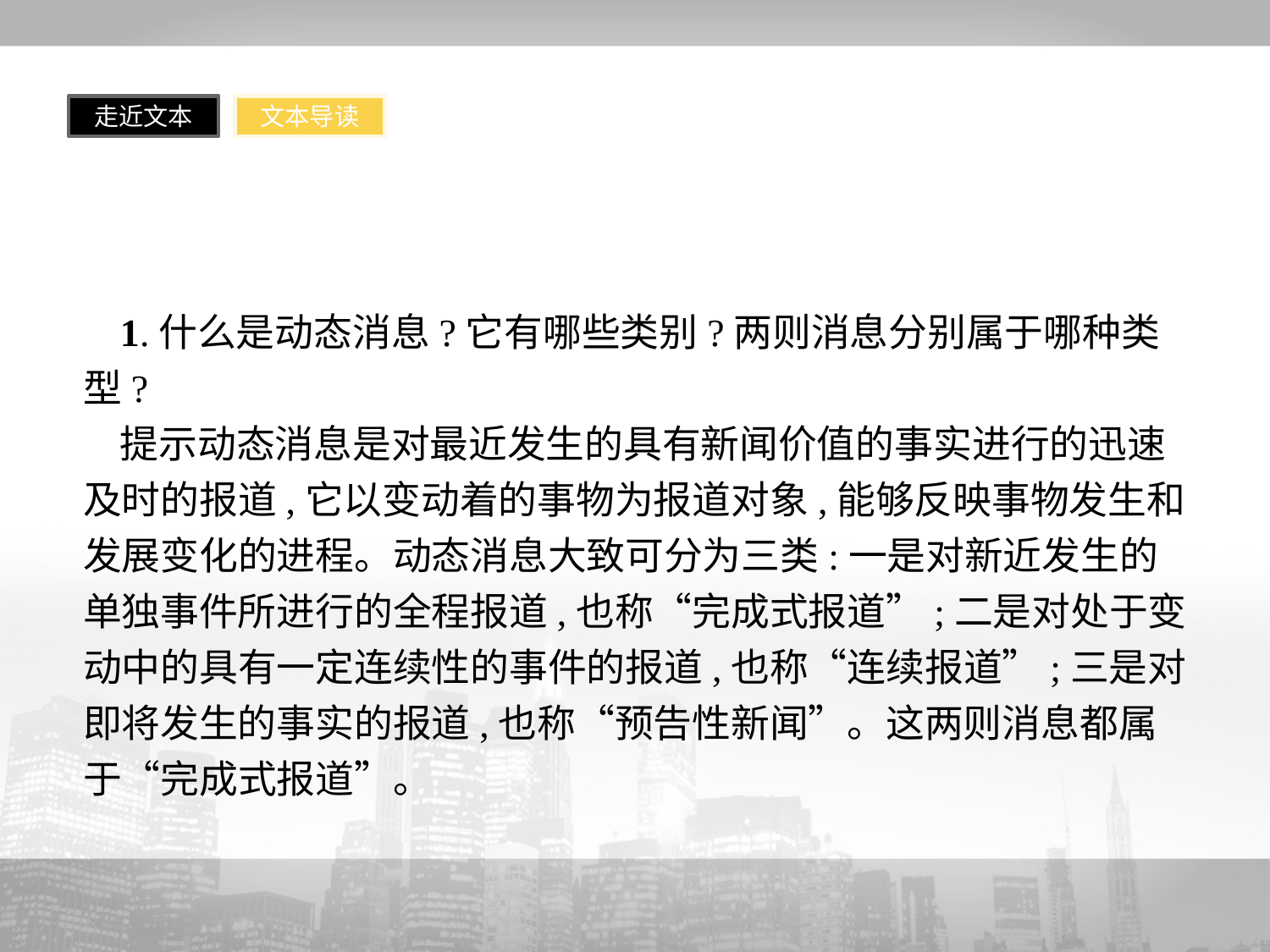

走近文本
文本导读
1.什么是动态消息?它有哪些类别?两则消息分别属于哪种类型?
提示动态消息是对最近发生的具有新闻价值的事实进行的迅速及时的报道,它以变动着的事物为报道对象,能够反映事物发生和发展变化的进程。动态消息大致可分为三类:一是对新近发生的单独事件所进行的全程报道,也称“完成式报道”;二是对处于变动中的具有一定连续性的事件的报道,也称“连续报道”;三是对即将发生的事实的报道,也称“预告性新闻”。这两则消息都属于“完成式报道”。